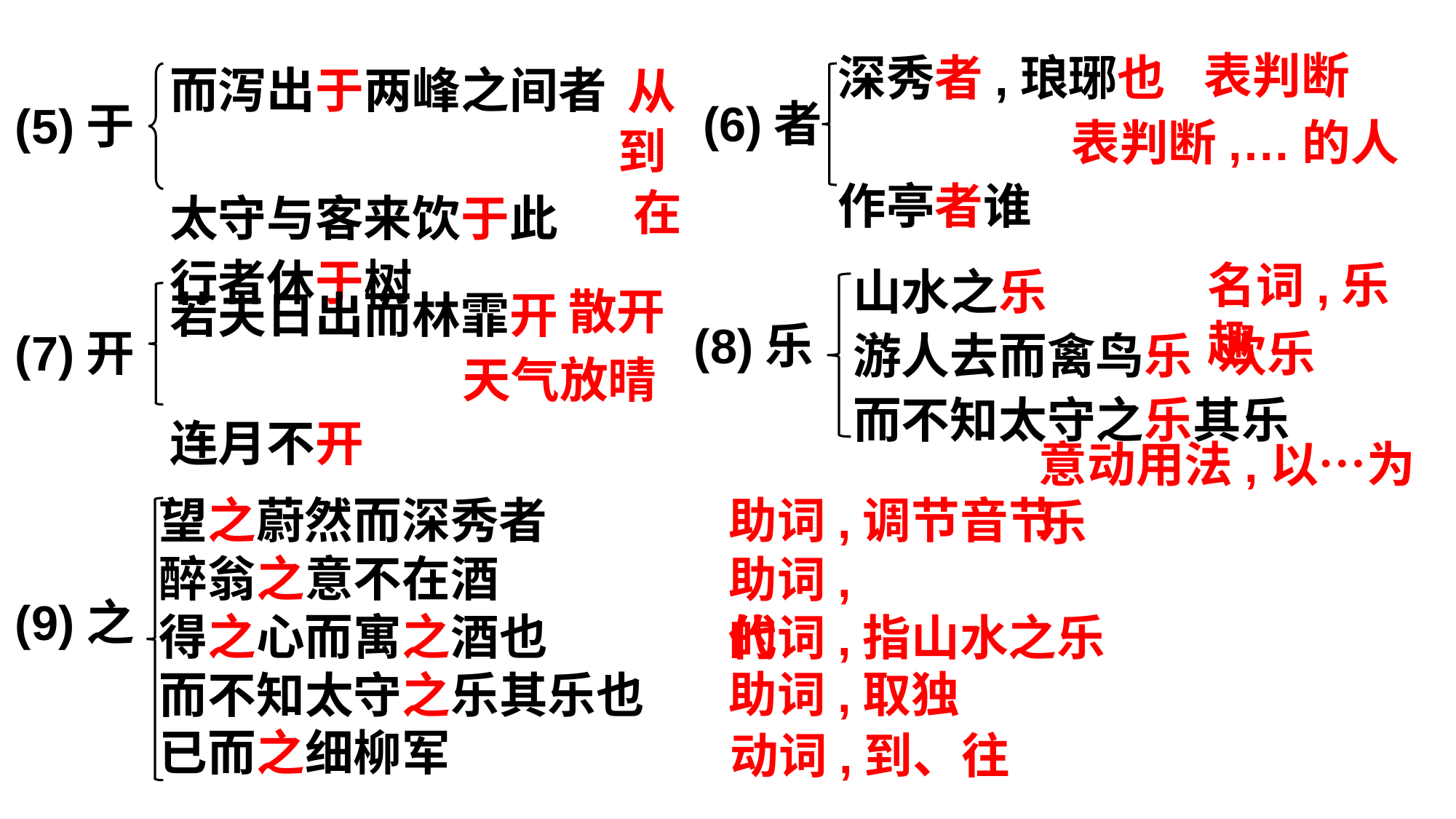

深秀者,琅琊也
作亭者谁
表判断
而泻出于两峰之间者
太守与客来饮于此
行者休于树
从

(6)者

(5)于
表判断,…的人
到
在
名词,乐趣
山水之乐
游人去而禽鸟乐
而不知太守之乐其乐
若夫日出而林霏开
连月不开

散开

(8)乐
(7)开
欢乐
天气放晴
意动用法,以…为乐
助词,调节音节
望之蔚然而深秀者
醉翁之意不在酒
得之心而寓之酒也
而不知太守之乐其乐也
已而之细柳军

助词,的
(9)之
代词,指山水之乐
助词,取独
动词,到、往